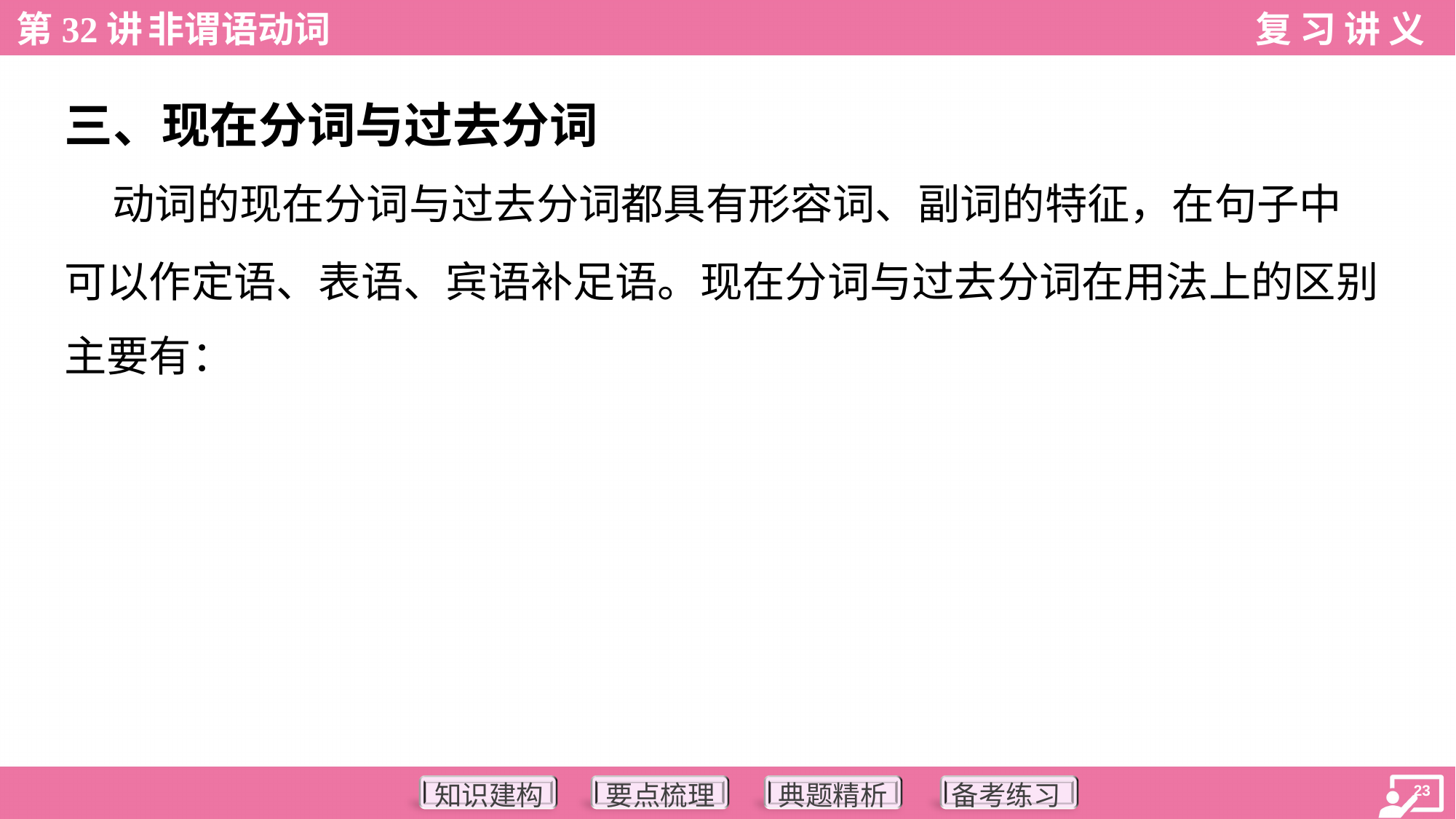

三、现在分词与过去分词
    动词的现在分词与过去分词都具有形容词、副词的特征，在句子中
可以作定语、表语、宾语补足语。现在分词与过去分词在用法上的区别
主要有：